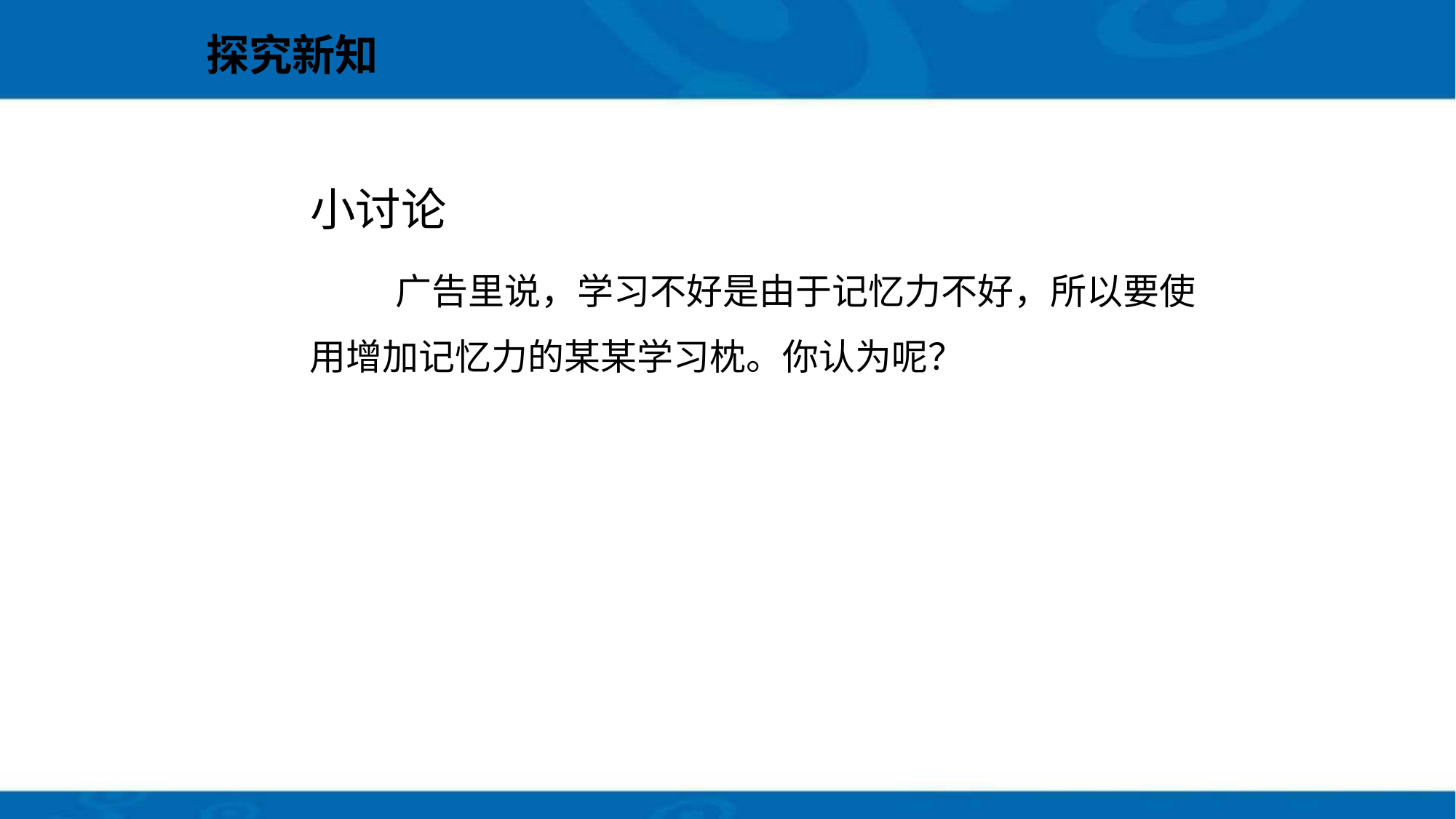

# 探究新知
小讨论
广告里说，学习不好是由于记忆力不好，所以要使用增加记忆力的某某学习枕。你认为呢？